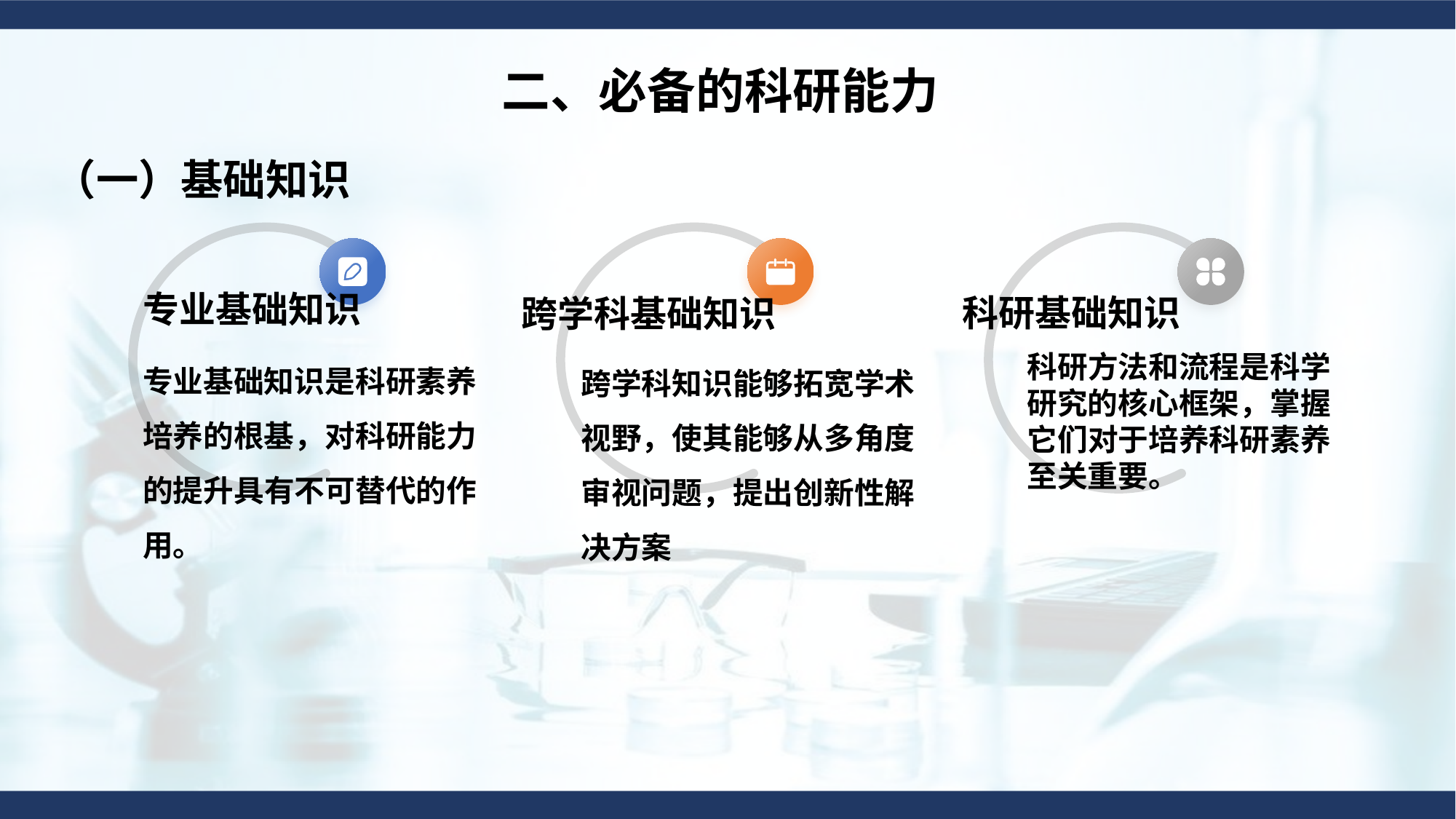

二、必备的科研能力
（一）基础知识

专业基础知识
科研基础知识
跨学科基础知识
专业基础知识是科研素养培养的根基，对科研能力的提升具有不可替代的作用。
跨学科知识能够拓宽学术视野，使其能够从多角度审视问题，提出创新性解决方案
科研方法和流程是科学研究的核心框架，掌握它们对于培养科研素养至关重要。